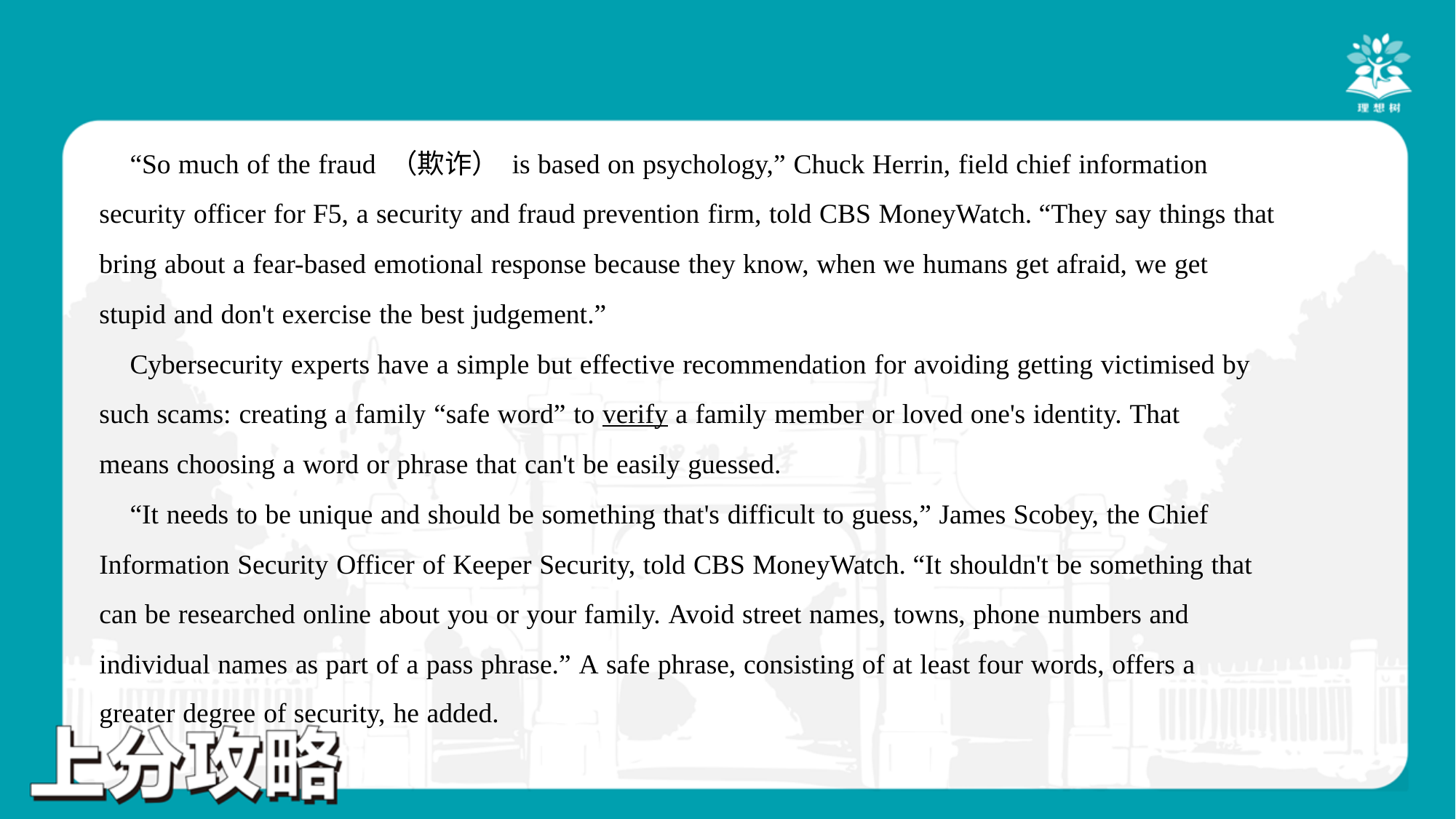

“So much of the fraud （欺诈） is based on psychology,” Chuck Herrin, field chief information
security officer for F5, a security and fraud prevention firm, told CBS MoneyWatch. “They say things that
bring about a fear-based emotional response because they know, when we humans get afraid, we get
stupid and don't exercise the best judgement.”
    Cybersecurity experts have a simple but effective recommendation for avoiding getting victimised by
such scams: creating a family “safe word” to verify a family member or loved one's identity. That
means choosing a word or phrase that can't be easily guessed.
    “It needs to be unique and should be something that's difficult to guess,” James Scobey, the Chief
Information Security Officer of Keeper Security, told CBS MoneyWatch. “It shouldn't be something that
can be researched online about you or your family. Avoid street names, towns, phone numbers and
individual names as part of a pass phrase.” A safe phrase, consisting of at least four words, offers a
greater degree of security, he added.#7